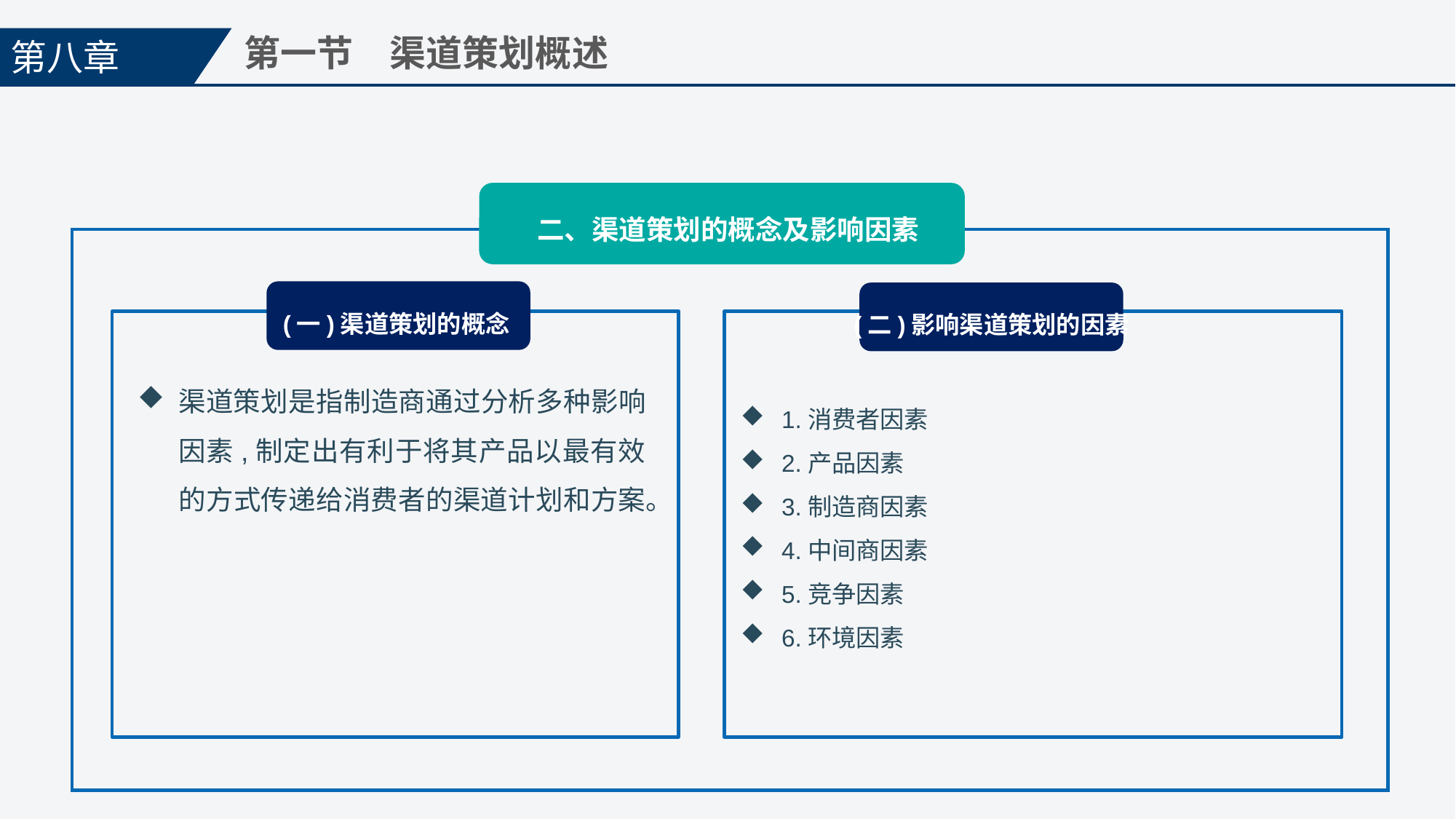

第八章
第一节　渠道策划概述

二、渠道策划的概念及影响因素

(一)渠道策划的概念
(二)影响渠道策划的因素

1.消费者因素
2.产品因素
3.制造商因素
4.中间商因素
5.竞争因素
6.环境因素

渠道策划是指制造商通过分析多种影响因素,制定出有利于将其产品以最有效的方式传递给消费者的渠道计划和方案。